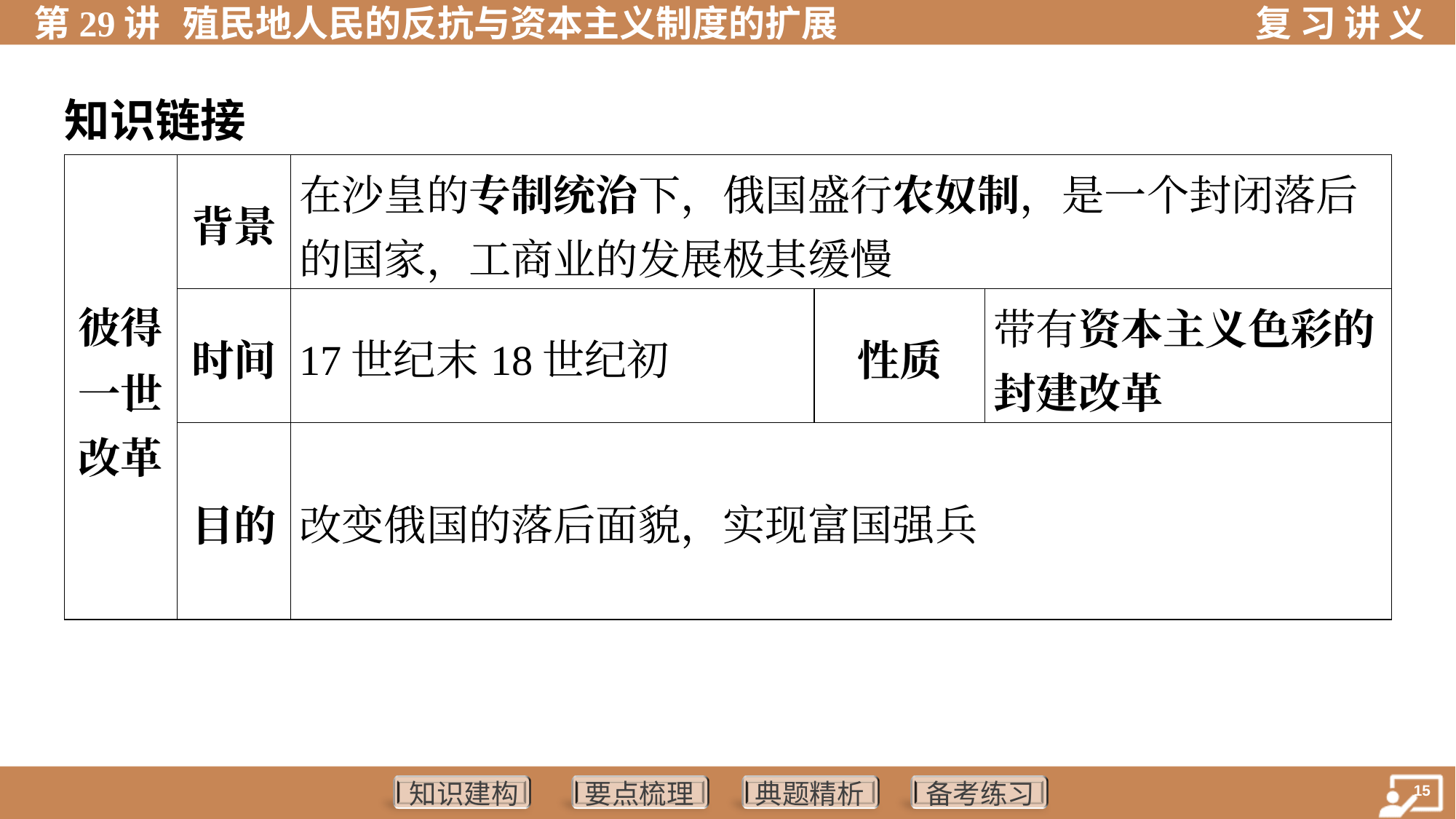

知识链接
| 彼得 一世 改革 | 背景 | 在沙皇的专制统治下，俄国盛行农奴制，是一个封闭落后 的国家，工商业的发展极其缓慢 |  |  |  |  |  |  |  |
| --- | --- | --- | --- | --- | --- | --- | --- | --- | --- |
|  | 时间 | 17世纪末18世纪初 |  | 性质 |  |  | 带有资本主义色彩的 封建改革 |  |  |
|  | 目的 | 改变俄国的落后面貌，实现富国强兵 |  |  |  |  |  |  |  |